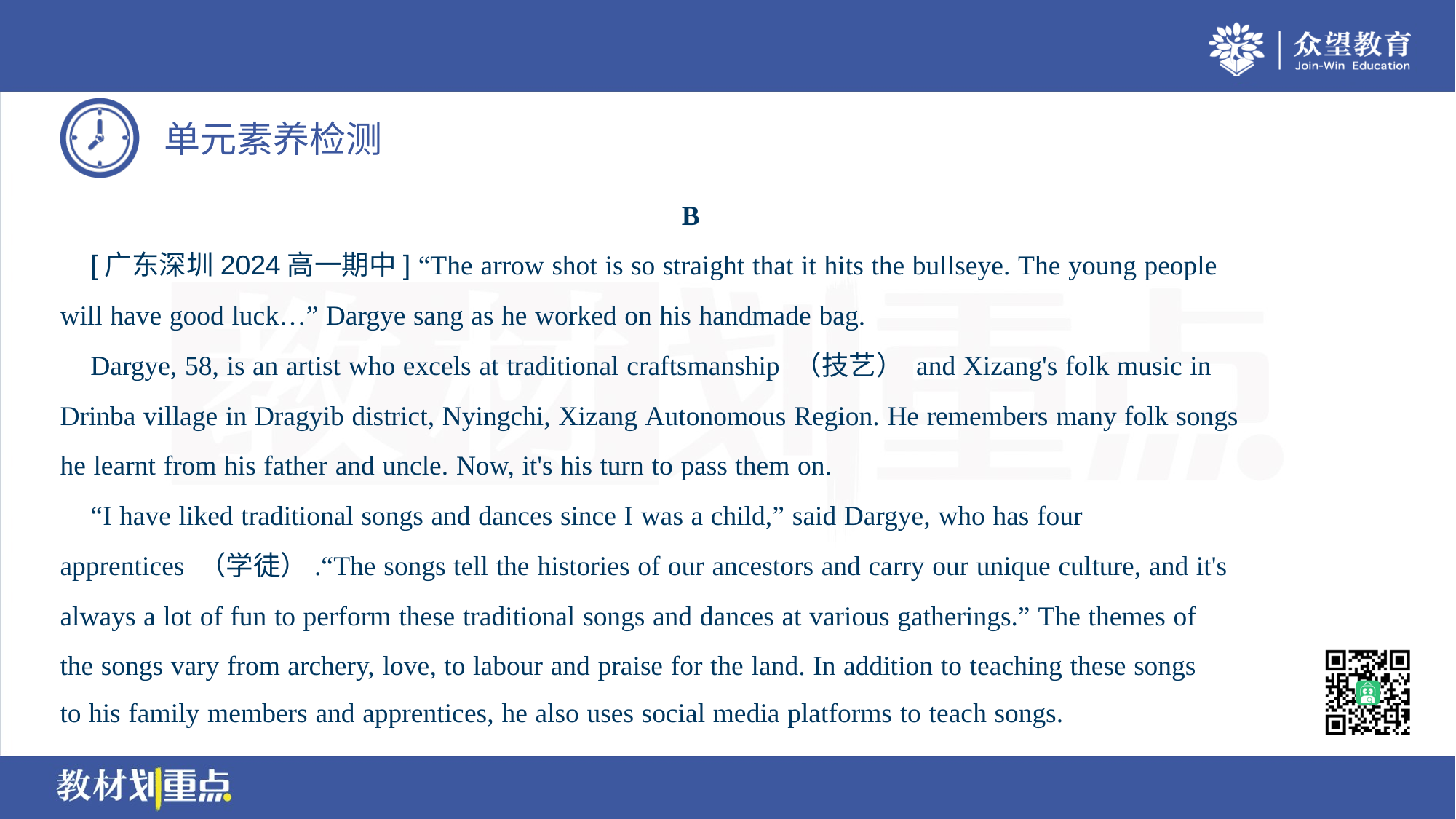

B
    [广东深圳2024高一期中] “The arrow shot is so straight that it hits the bullseye. The young people
will have good luck…” Dargye sang as he worked on his handmade bag.
    Dargye, 58, is an artist who excels at traditional craftsmanship （技艺） and Xizang's folk music in
Drinba village in Dragyib district, Nyingchi, Xizang Autonomous Region. He remembers many folk songs
he learnt from his father and uncle. Now, it's his turn to pass them on.
    “I have liked traditional songs and dances since I was a child,” said Dargye, who has four
apprentices （学徒）.“The songs tell the histories of our ancestors and carry our unique culture, and it's
always a lot of fun to perform these traditional songs and dances at various gatherings.” The themes of
the songs vary from archery, love, to labour and praise for the land. In addition to teaching these songs
to his family members and apprentices, he also uses social media platforms to teach songs.